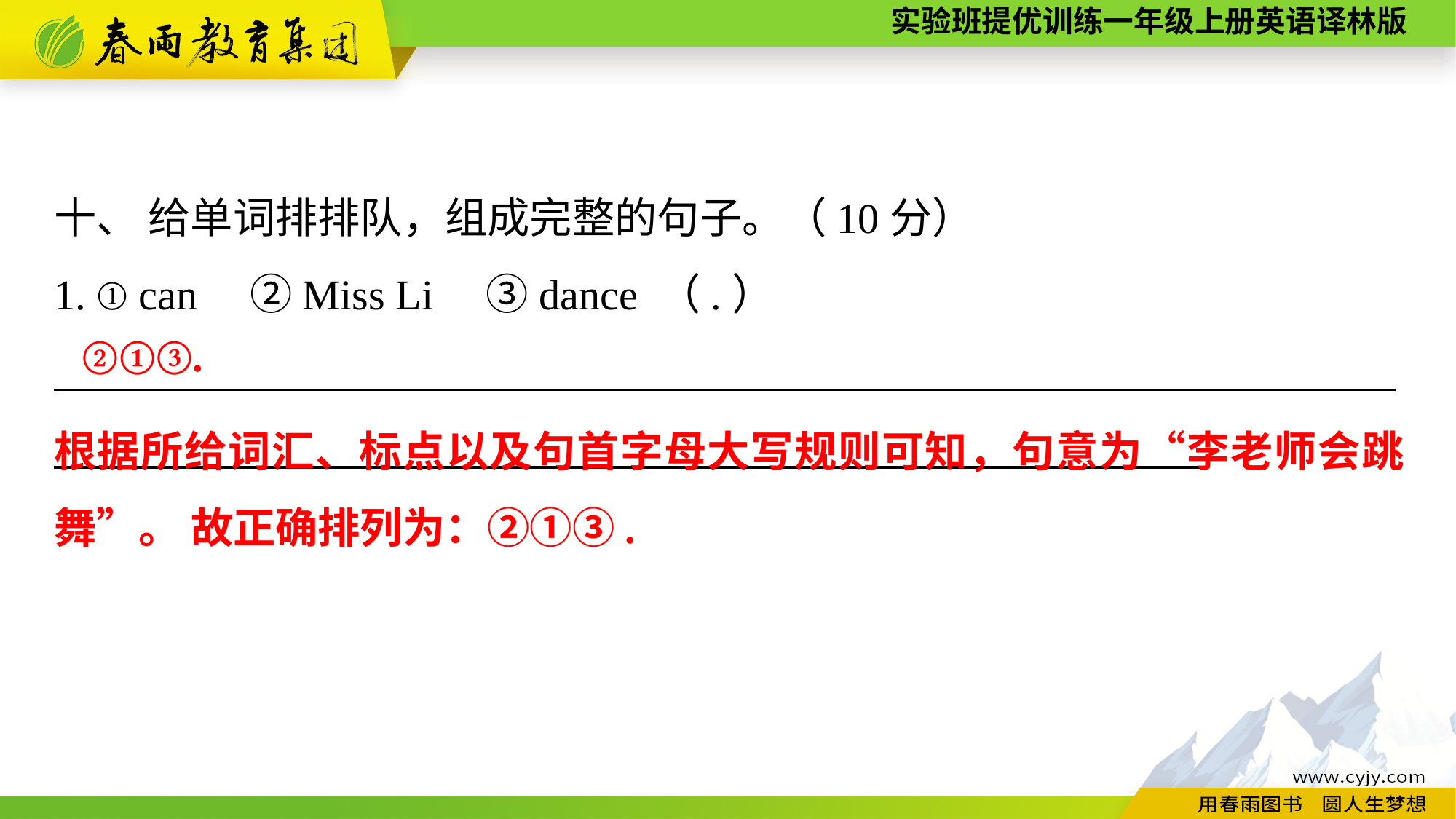

十、 给单词排排队，组成完整的句子。（10分）
1. ①can　②Miss Li　③dance （.）
_______________________________________________________________
 ②①③.
根据所给词汇、标点以及句首字母大写规则可知，句意为“李老师会跳舞”。 故正确排列为：②①③.